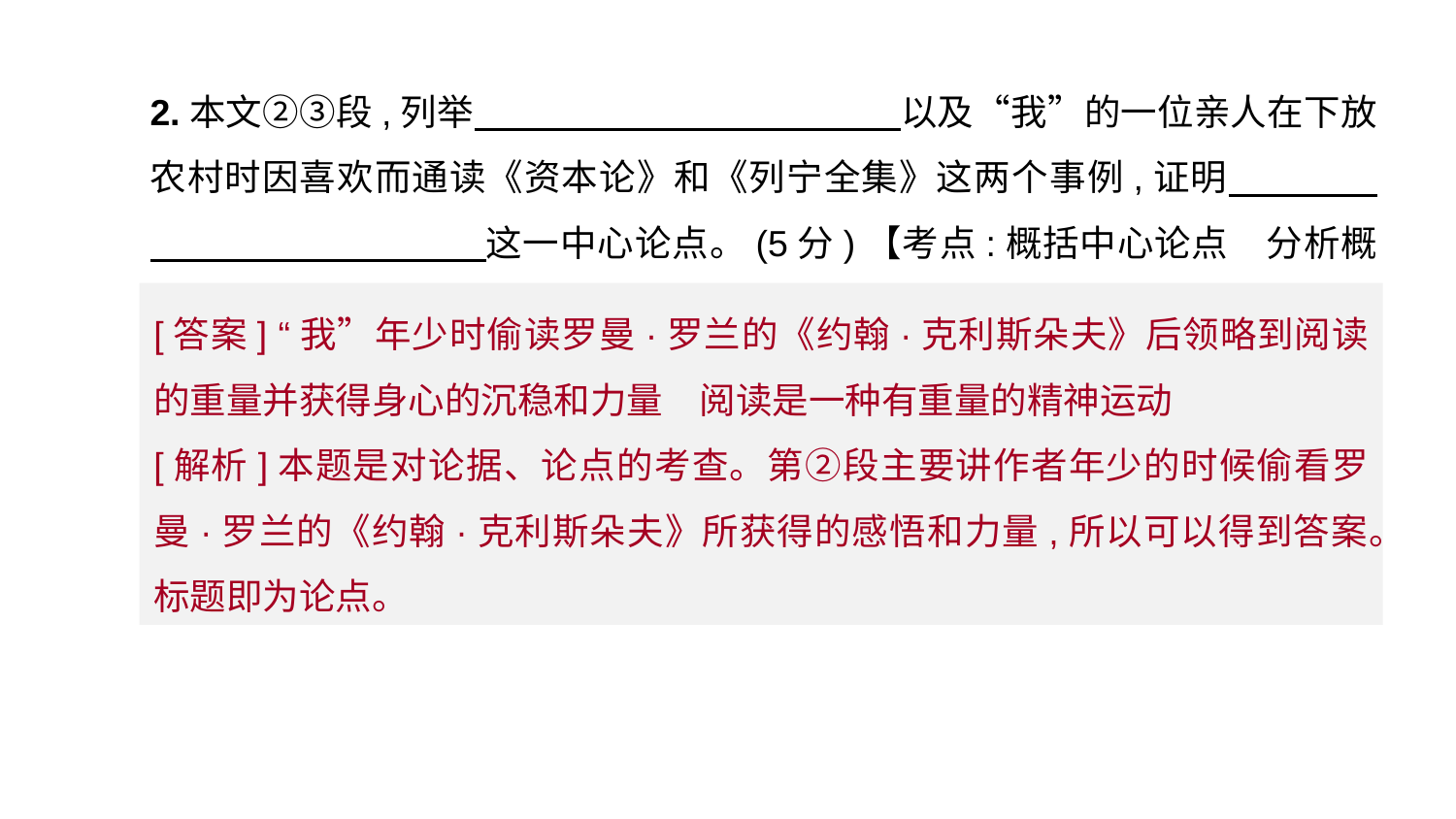

2.本文②③段,列举                                                  以及“我”的一位亲人在下放农村时因喜欢而通读《资本论》和《列宁全集》这两个事例,证明　　　　　　　　　　　　　这一中心论点。(5分)【考点:概括中心论点　分析概括论据】
[答案] “我”年少时偷读罗曼·罗兰的《约翰·克利斯朵夫》后领略到阅读的重量并获得身心的沉稳和力量　阅读是一种有重量的精神运动
[解析]本题是对论据、论点的考查。第②段主要讲作者年少的时候偷看罗曼·罗兰的《约翰·克利斯朵夫》所获得的感悟和力量,所以可以得到答案。标题即为论点。